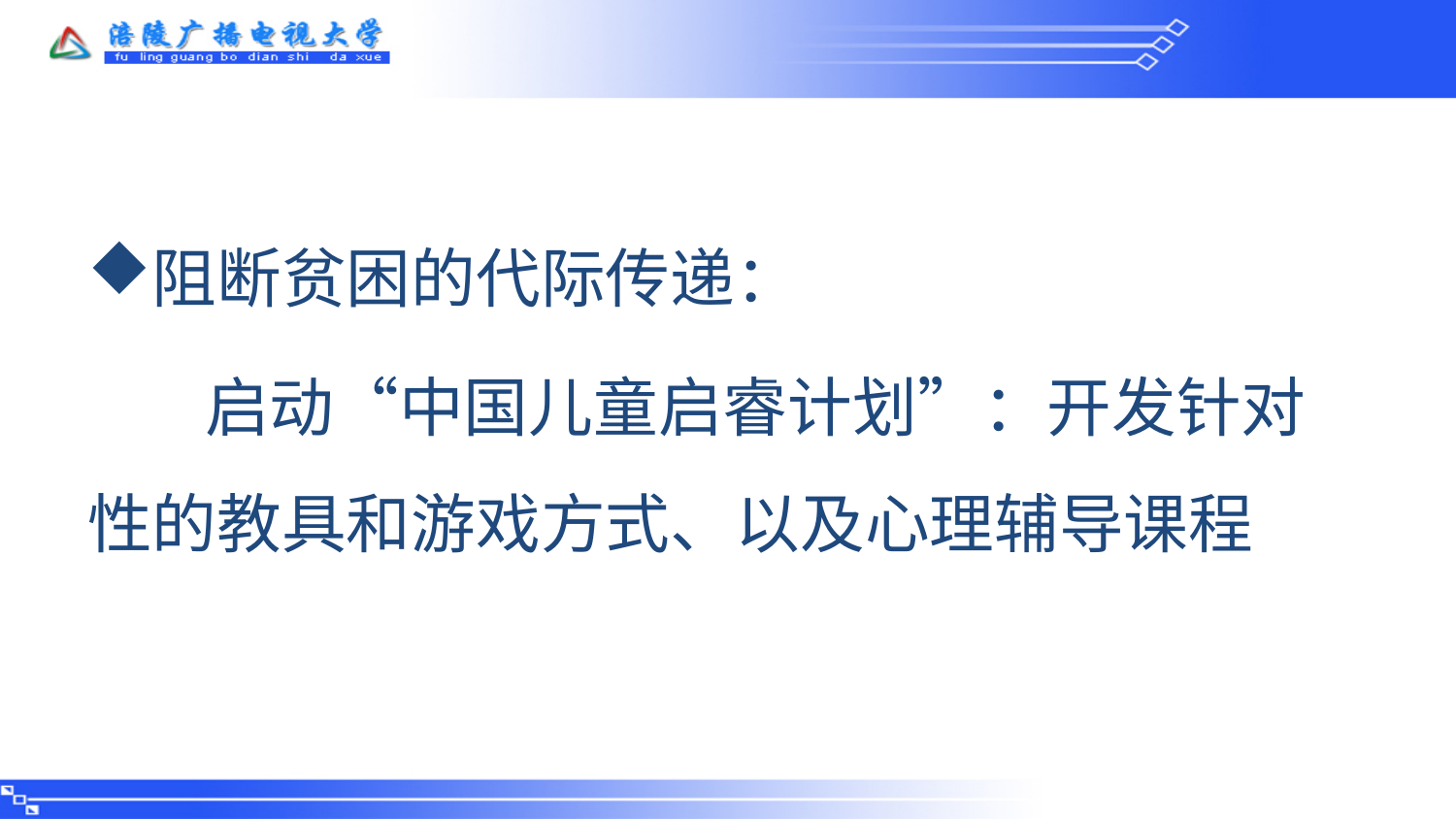

#
阻断贫困的代际传递：
       启动“中国儿童启睿计划”：开发针对性的教具和游戏方式、以及心理辅导课程